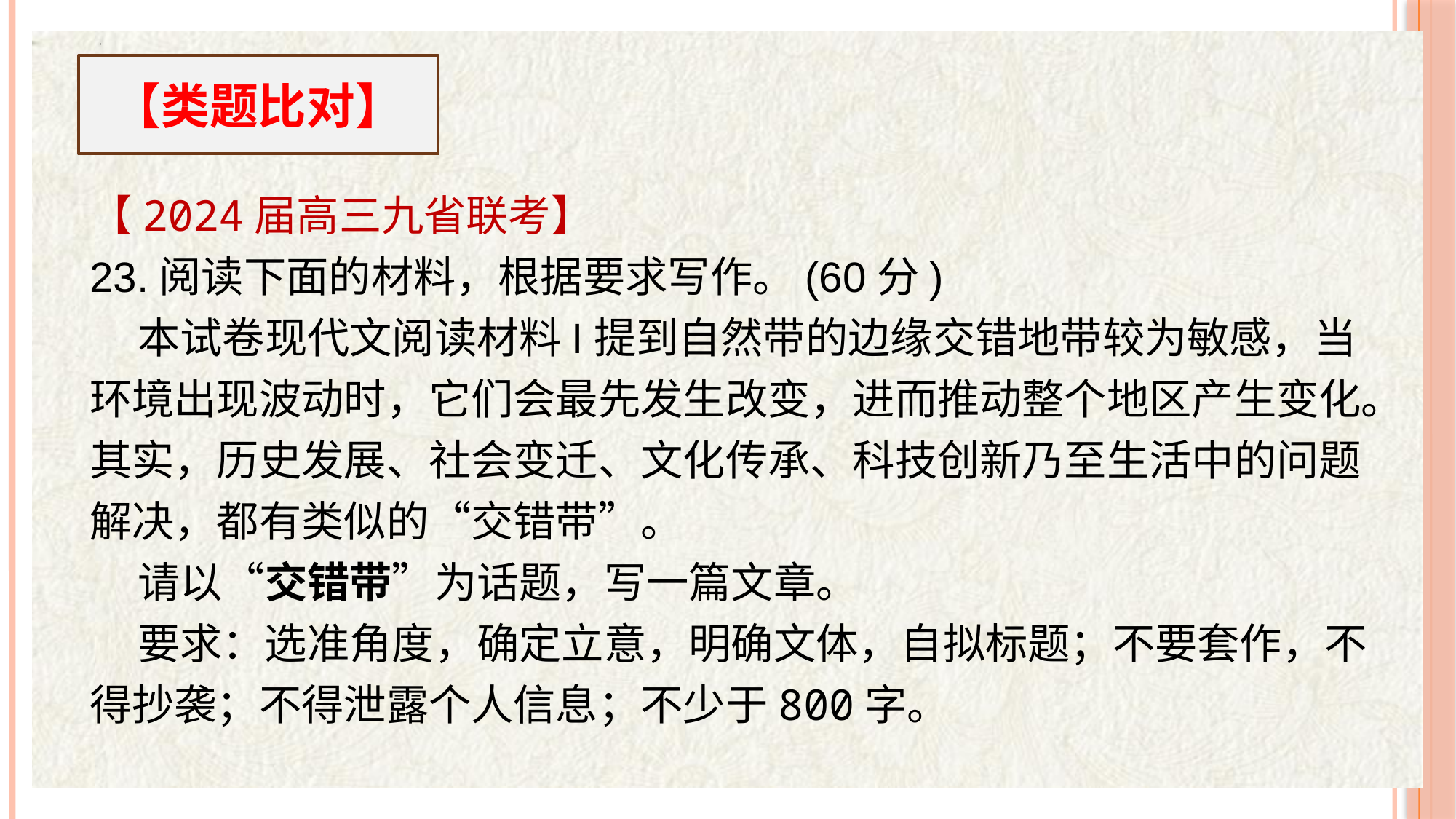

【类题比对】
【2024届高三九省联考】
23.阅读下面的材料，根据要求写作。(60分)
    本试卷现代文阅读材料I提到自然带的边缘交错地带较为敏感，当环境出现波动时，它们会最先发生改变，进而推动整个地区产生变化。其实，历史发展、社会变迁、文化传承、科技创新乃至生活中的问题解决，都有类似的“交错带”。
    请以“交错带”为话题，写一篇文章。
    要求：选准角度，确定立意，明确文体，自拟标题；不要套作，不得抄袭；不得泄露个人信息；不少于800字。